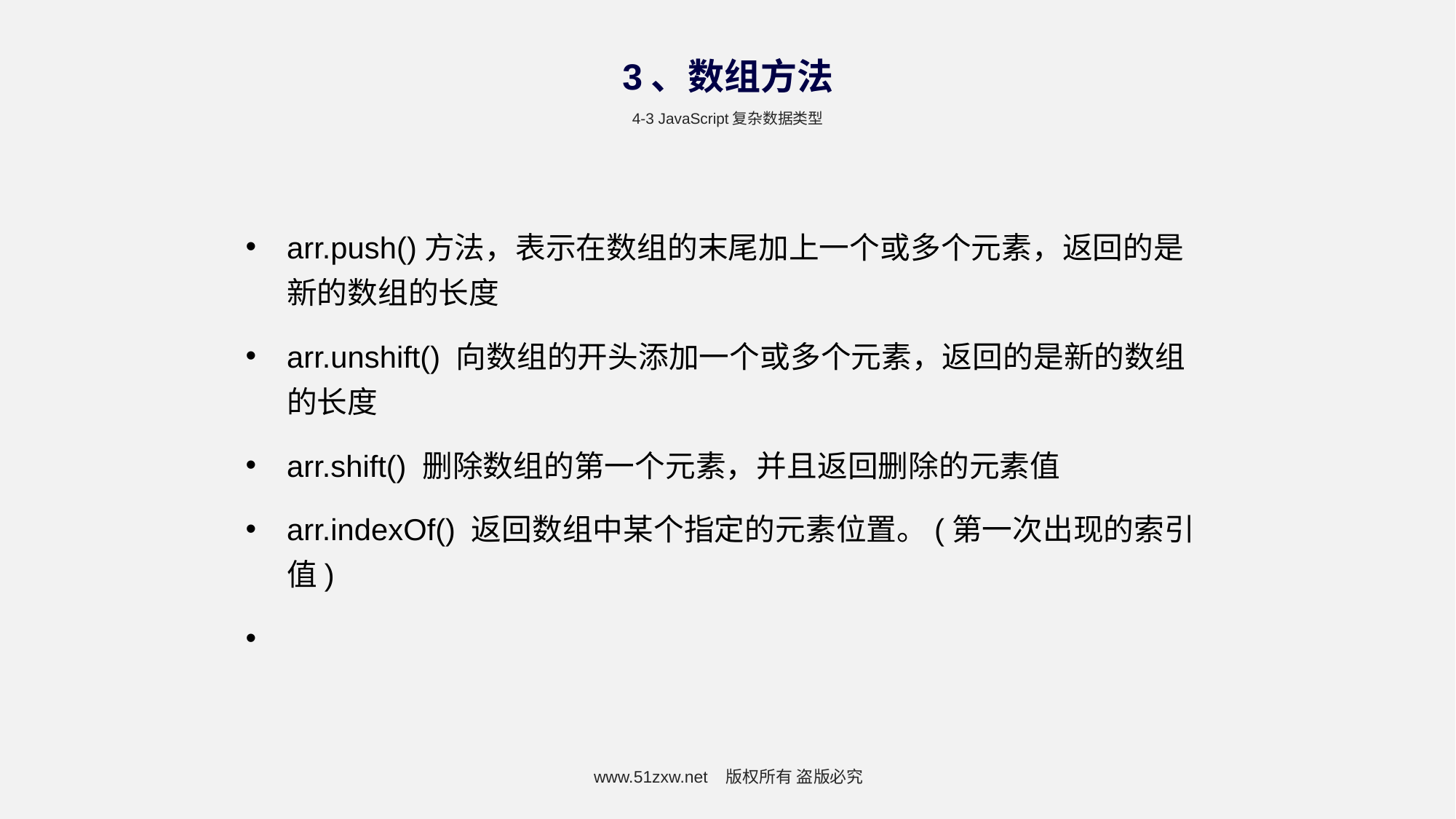

3、数组方法
4-3 JavaScript复杂数据类型
arr.push()方法，表示在数组的末尾加上一个或多个元素，返回的是新的数组的长度
arr.unshift() 向数组的开头添加一个或多个元素，返回的是新的数组的长度
arr.shift() 删除数组的第一个元素，并且返回删除的元素值
arr.indexOf() 返回数组中某个指定的元素位置。(第一次出现的索引值)

www.51zxw.net   版权所有 盗版必究